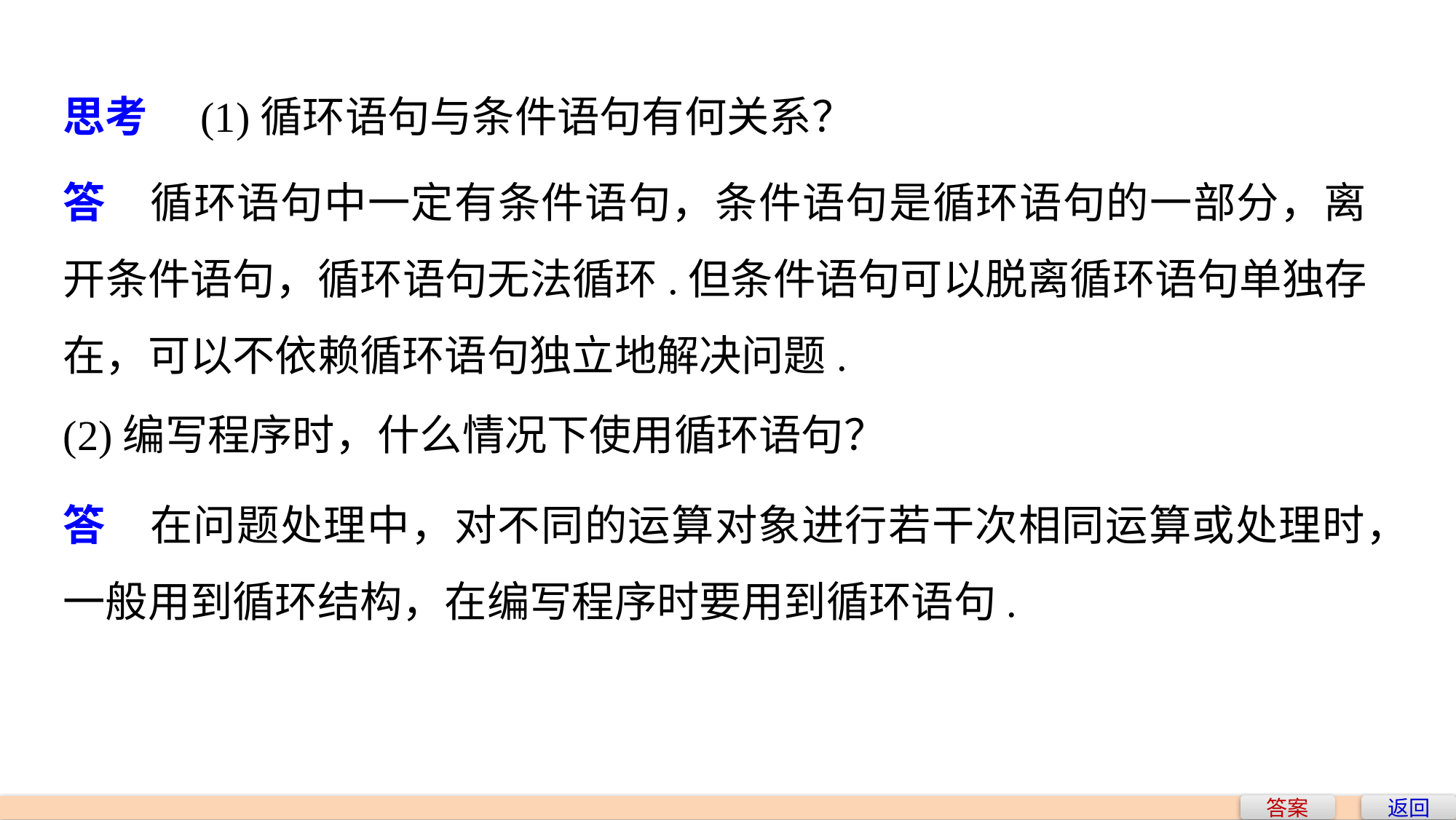

思考　(1)循环语句与条件语句有何关系？
答　循环语句中一定有条件语句，条件语句是循环语句的一部分，离开条件语句，循环语句无法循环.但条件语句可以脱离循环语句单独存在，可以不依赖循环语句独立地解决问题.
(2)编写程序时，什么情况下使用循环语句？
答　在问题处理中，对不同的运算对象进行若干次相同运算或处理时，一般用到循环结构，在编写程序时要用到循环语句.
答案
返回